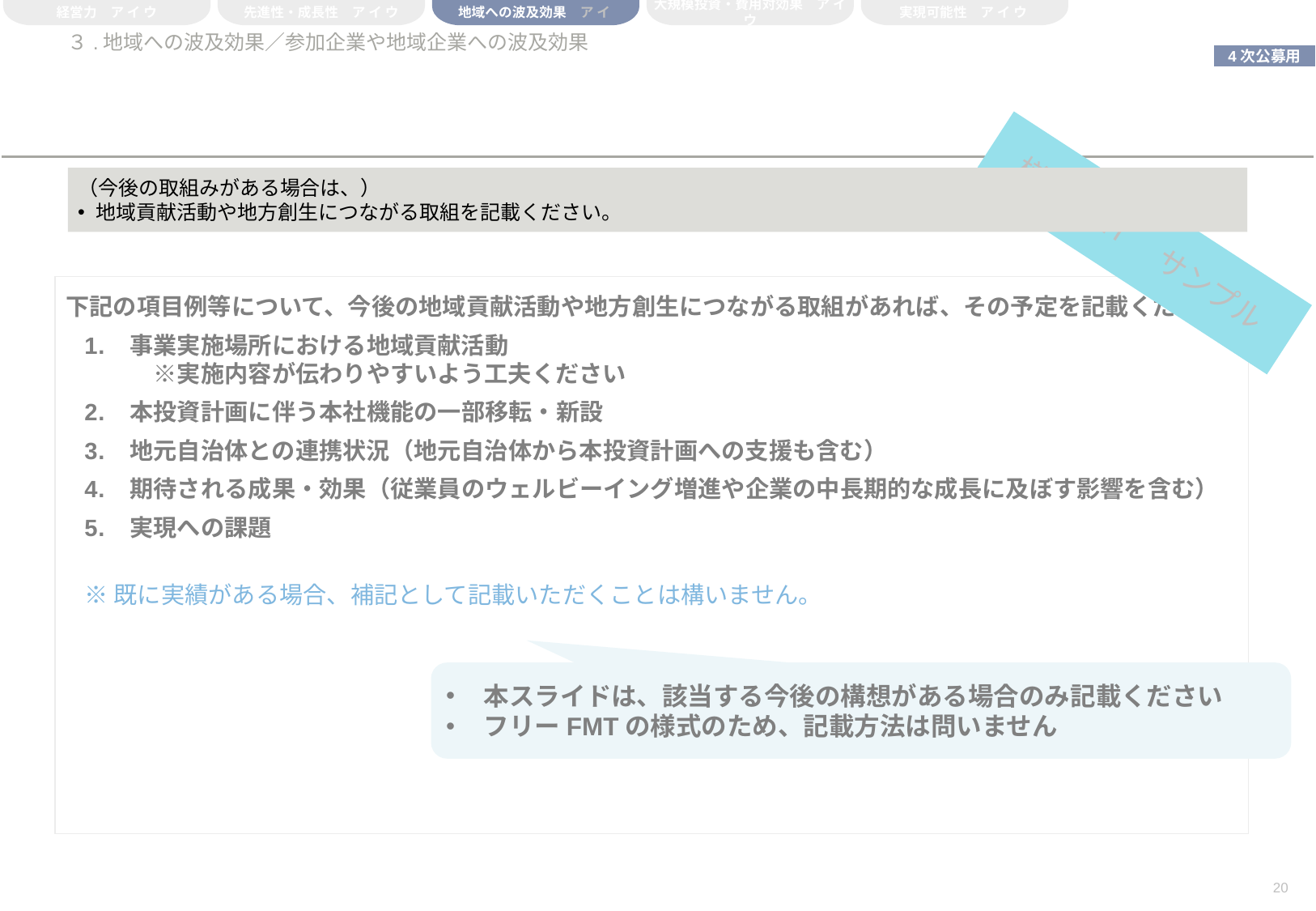

経営力　ア イ ウ
先進性・成長性　ア イ ウ
地域への波及効果　ア イ
大規模投資・費用対効果　ア イ ウ
実現可能性　ア イ ウ
# ３.地域への波及効果／参加企業や地域企業への波及効果

（今後の取組みがある場合は、）
地域貢献活動や地方創生につながる取組を記載ください。
様式FMT　サンプル
下記の項目例等について、今後の地域貢献活動や地方創生につながる取組があれば、その予定を記載ください
事業実施場所における地域貢献活動
　※実施内容が伝わりやすいよう工夫ください
本投資計画に伴う本社機能の一部移転・新設
地元自治体との連携状況（地元自治体から本投資計画への支援も含む）
期待される成果・効果（従業員のウェルビーイング増進や企業の中長期的な成長に及ぼす影響を含む）
実現への課題

※既に実績がある場合、補記として記載いただくことは構いません。
本スライドは、該当する今後の構想がある場合のみ記載ください
フリーFMTの様式のため、記載方法は問いません